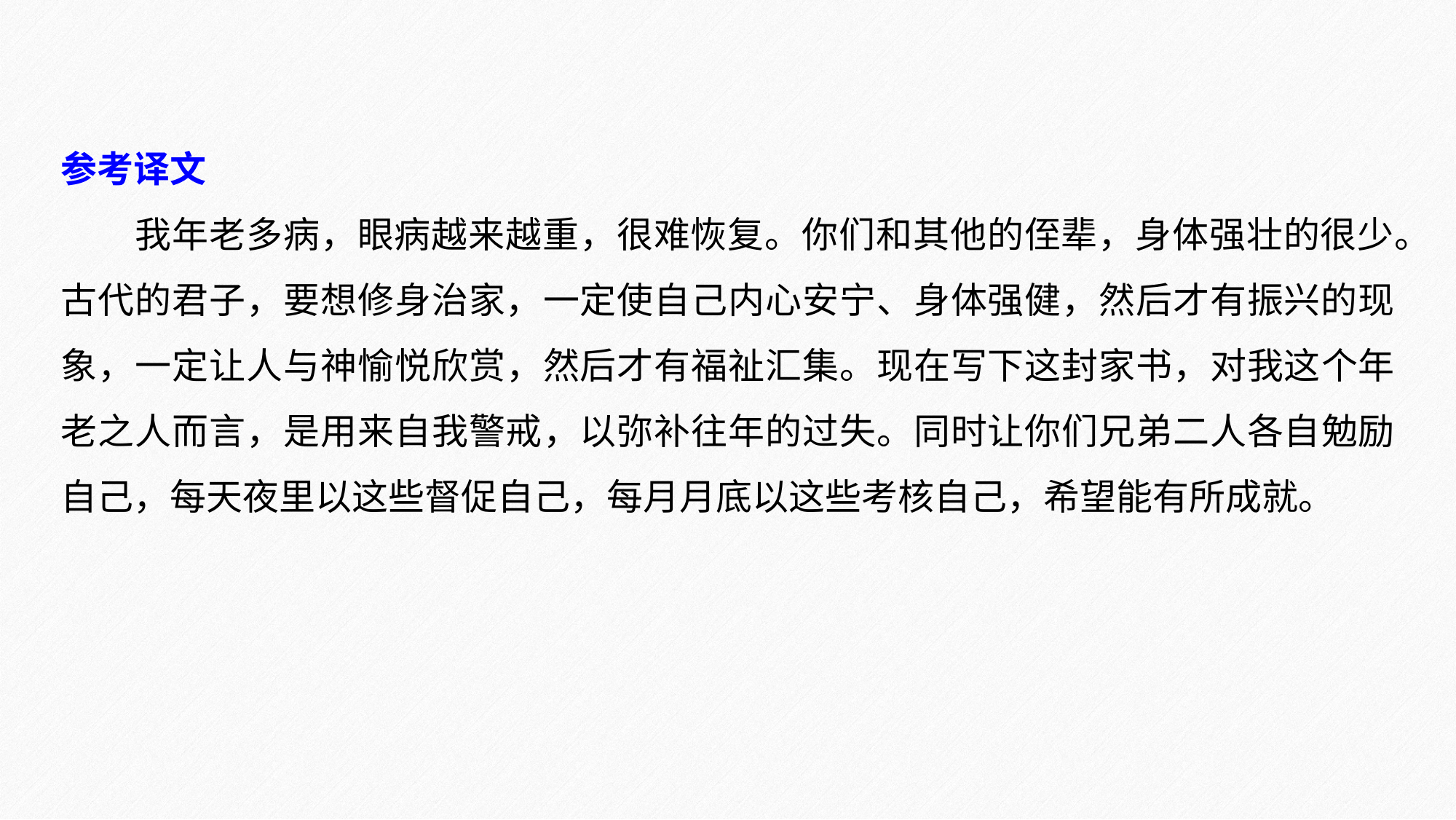

参考译文
我年老多病，眼病越来越重，很难恢复。你们和其他的侄辈，身体强壮的很少。古代的君子，要想修身治家，一定使自己内心安宁、身体强健，然后才有振兴的现象，一定让人与神愉悦欣赏，然后才有福祉汇集。现在写下这封家书，对我这个年老之人而言，是用来自我警戒，以弥补往年的过失。同时让你们兄弟二人各自勉励自己，每天夜里以这些督促自己，每月月底以这些考核自己，希望能有所成就。